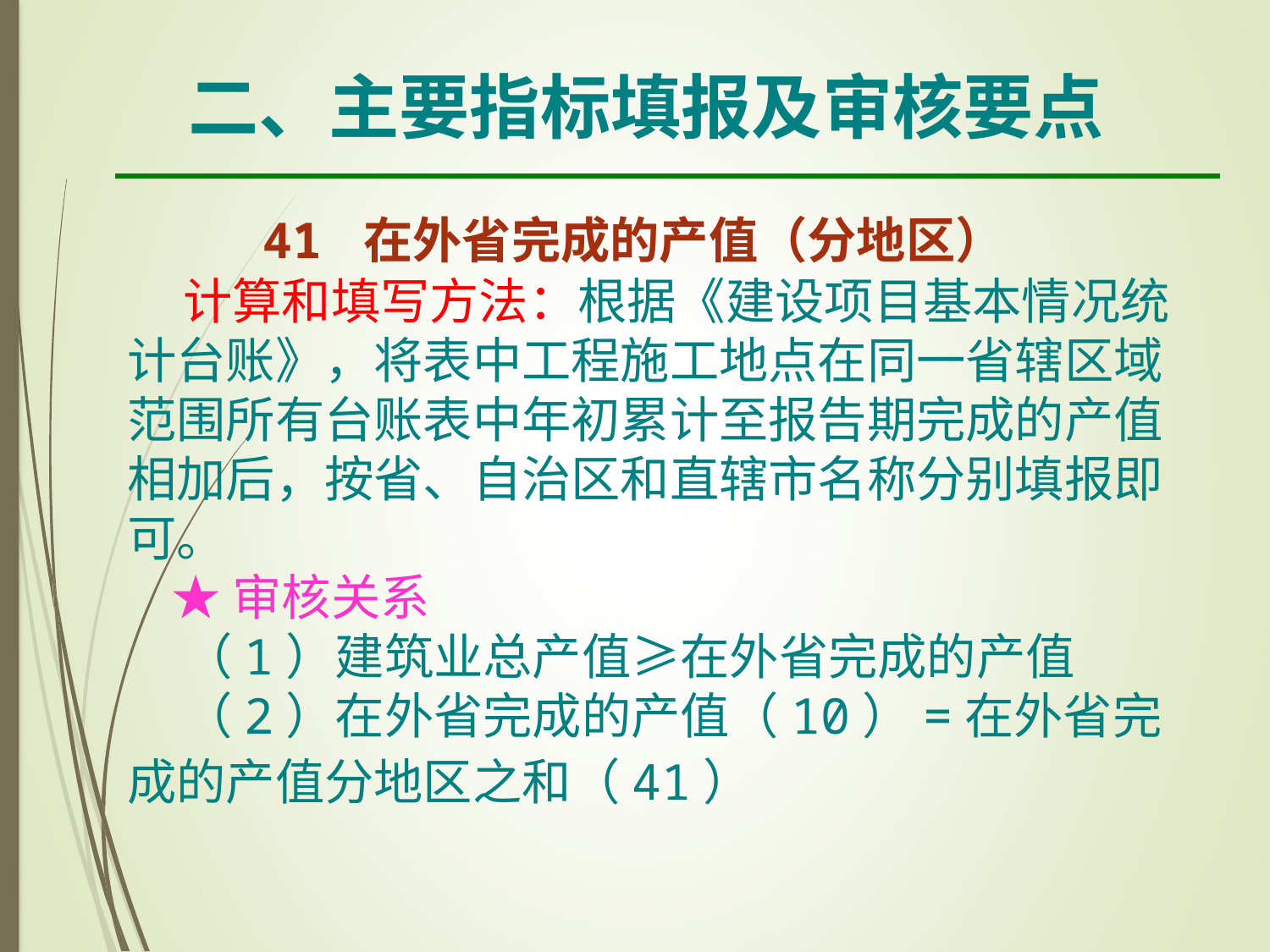

二、主要指标填报及审核要点
    41 在外省完成的产值（分地区）
    计算和填写方法：根据《建设项目基本情况统计台账》，将表中工程施工地点在同一省辖区域范围所有台账表中年初累计至报告期完成的产值相加后，按省、自治区和直辖市名称分别填报即可。
    ★审核关系
    （1）建筑业总产值≥在外省完成的产值
    （2）在外省完成的产值（10）=在外省完成的产值分地区之和（41）